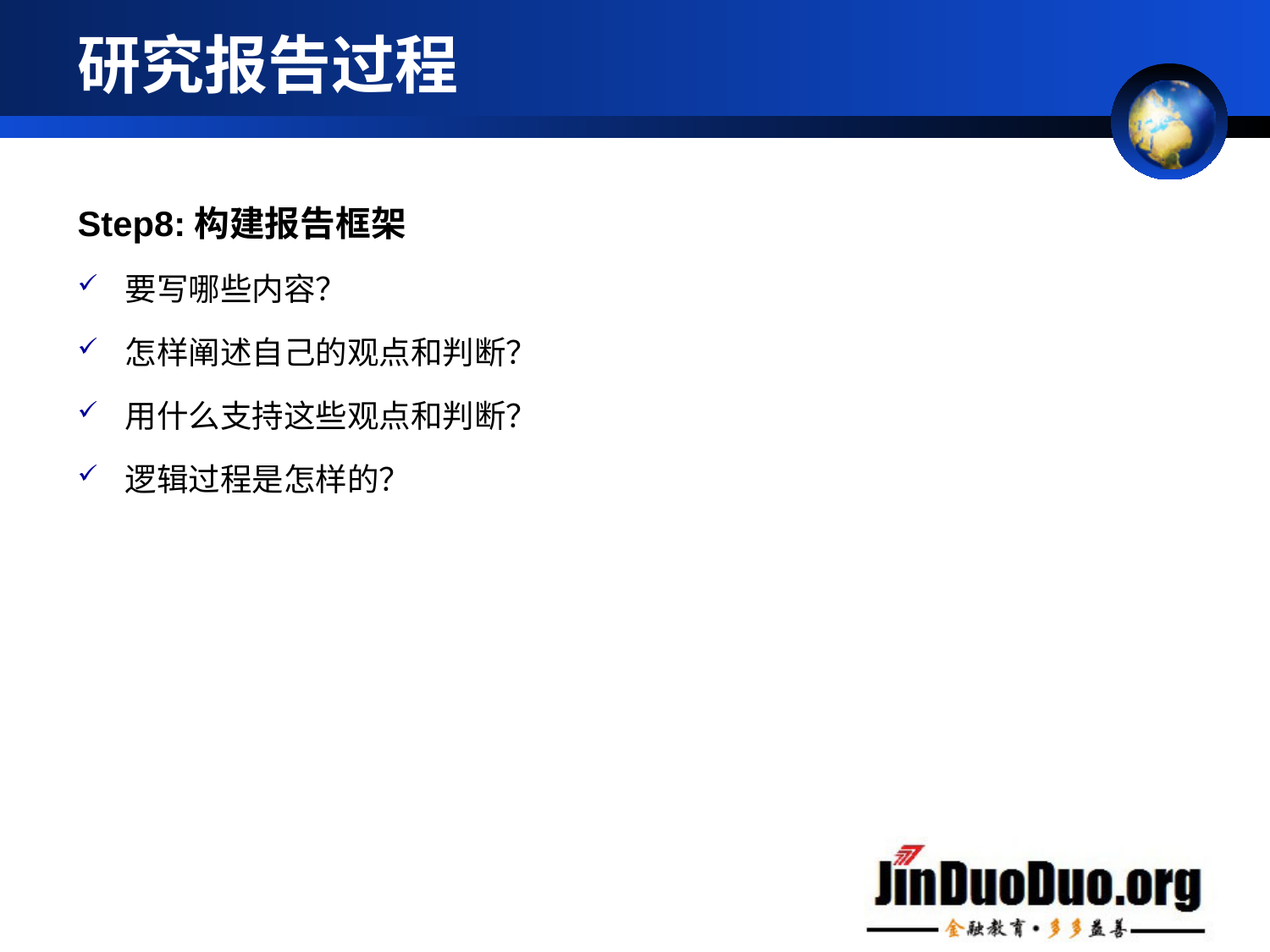

# 研究报告过程
Step8:构建报告框架
要写哪些内容？
怎样阐述自己的观点和判断？
用什么支持这些观点和判断？
逻辑过程是怎样的？